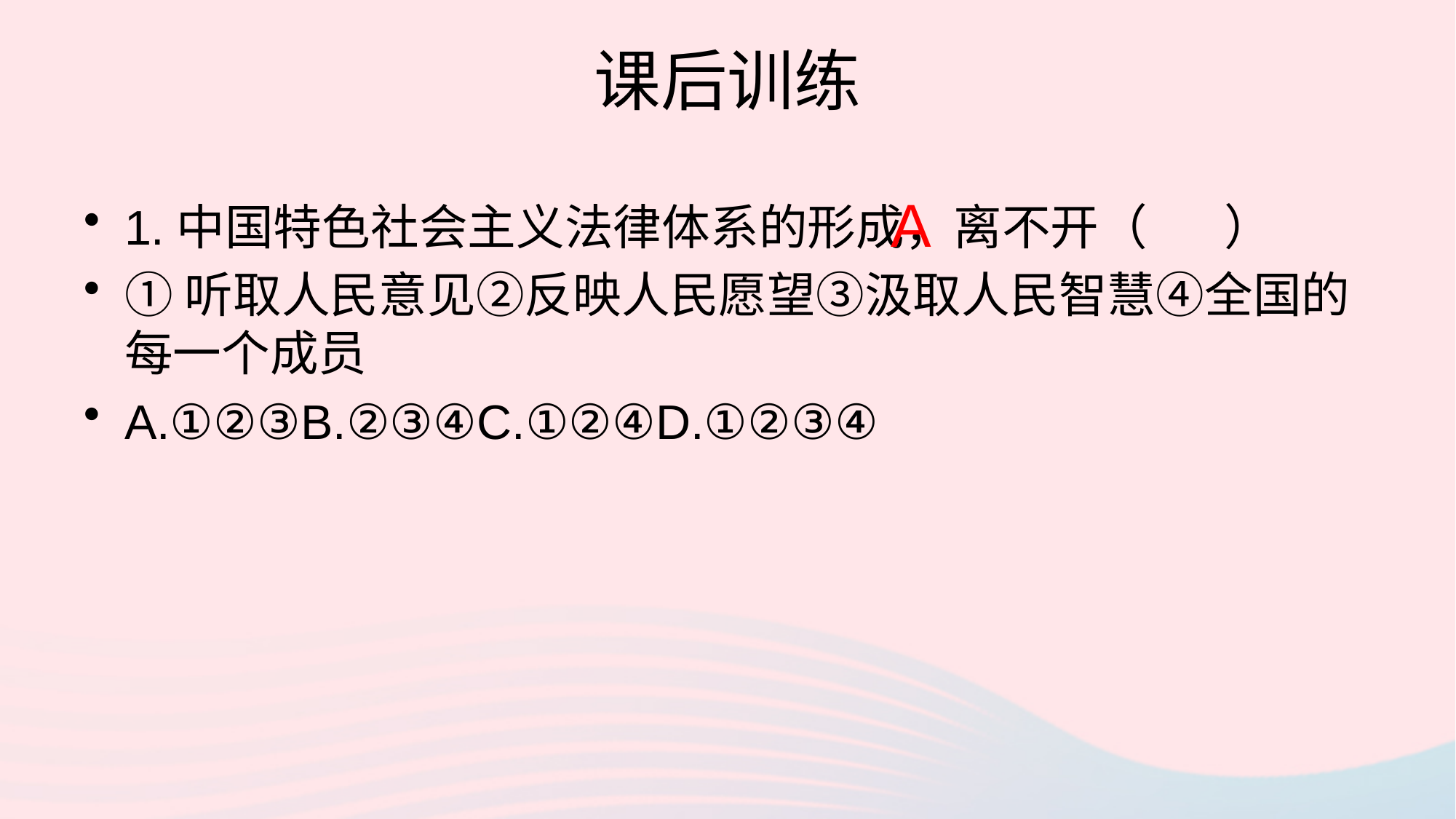

# 课后训练
A
1.中国特色社会主义法律体系的形成，离不开（       ）
①听取人民意见②反映人民愿望③汲取人民智慧④全国的每一个成员
A.①②③B.②③④C.①②④D.①②③④